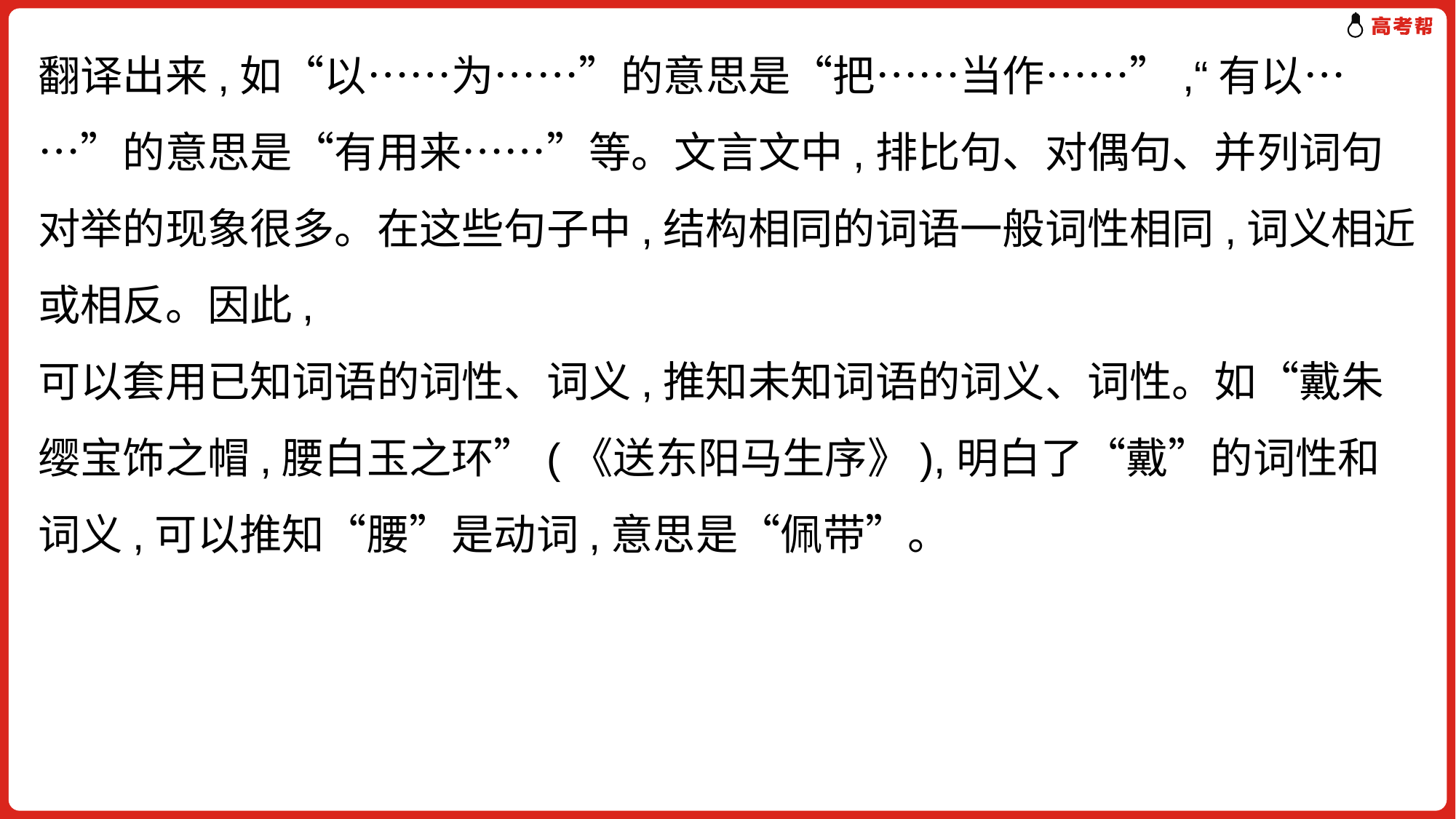

翻译出来,如“以……为……”的意思是“把……当作……”,“有以……”的意思是“有用来……”等。文言文中,排比句、对偶句、并列词句对举的现象很多。在这些句子中,结构相同的词语一般词性相同,词义相近或相反。因此,
可以套用已知词语的词性、词义,推知未知词语的词义、词性。如“戴朱缨宝饰之帽,腰白玉之环”(《送东阳马生序》),明白了“戴”的词性和词义,可以推知“腰”是动词,意思是“佩带”。